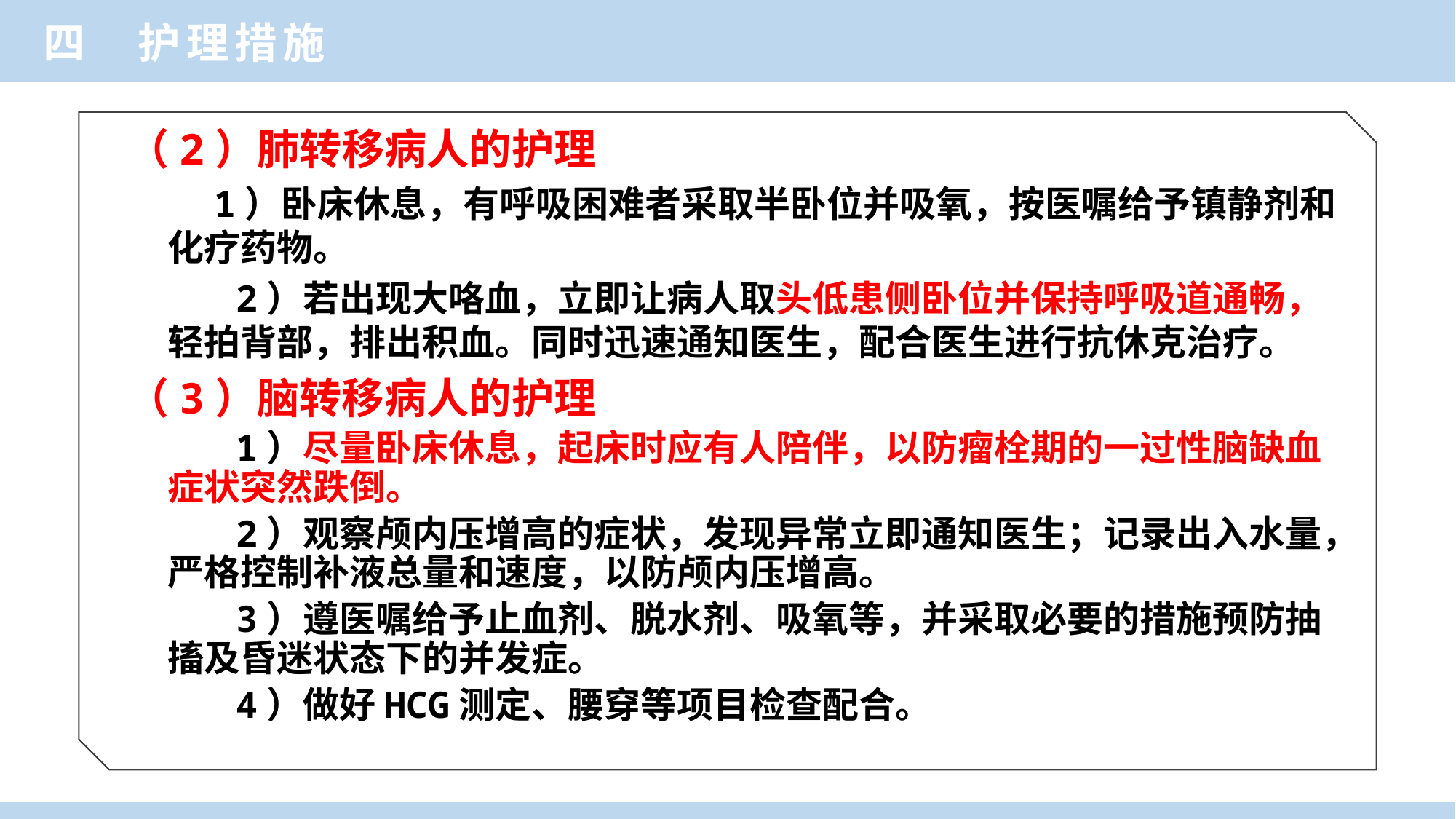

四   护理措施

（2）肺转移病人的护理
    1）卧床休息，有呼吸困难者采取半卧位并吸氧，按医嘱给予镇静剂和化疗药物。
     2）若出现大咯血，立即让病人取头低患侧卧位并保持呼吸道通畅，轻拍背部，排出积血。同时迅速通知医生，配合医生进行抗休克治疗。
（3）脑转移病人的护理
     1）尽量卧床休息，起床时应有人陪伴，以防瘤栓期的一过性脑缺血症状突然跌倒。
     2）观察颅内压增高的症状，发现异常立即通知医生；记录出入水量，严格控制补液总量和速度，以防颅内压增高。
     3）遵医嘱给予止血剂、脱水剂、吸氧等，并采取必要的措施预防抽搐及昏迷状态下的并发症。
     4）做好HCG测定、腰穿等项目检查配合。